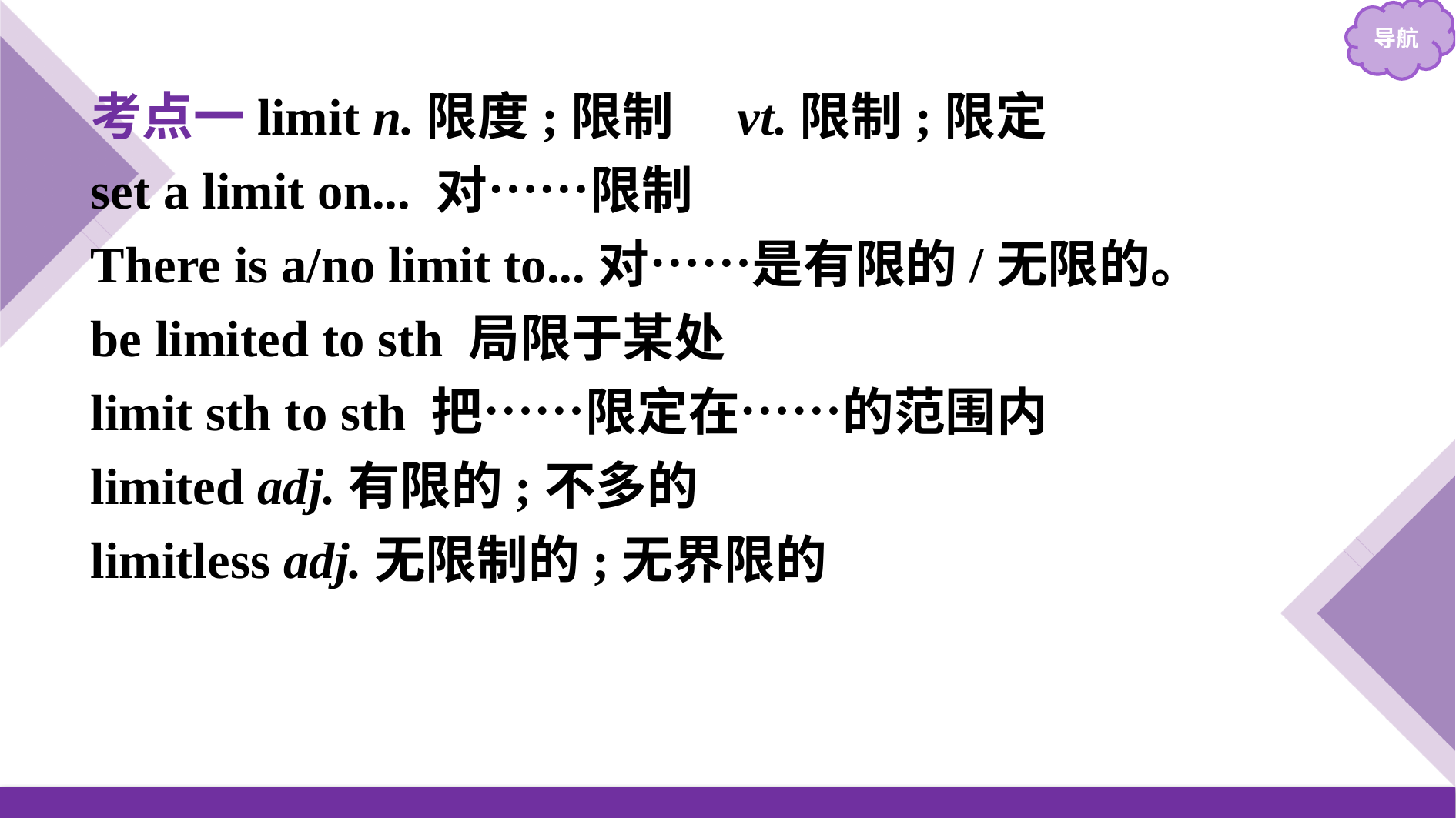

考点一limit n.限度;限制　vt.限制;限定
set a limit on... 对……限制
There is a/no limit to...对……是有限的/无限的。
be limited to sth 局限于某处
limit sth to sth 把……限定在……的范围内
limited adj.有限的;不多的
limitless adj.无限制的;无界限的